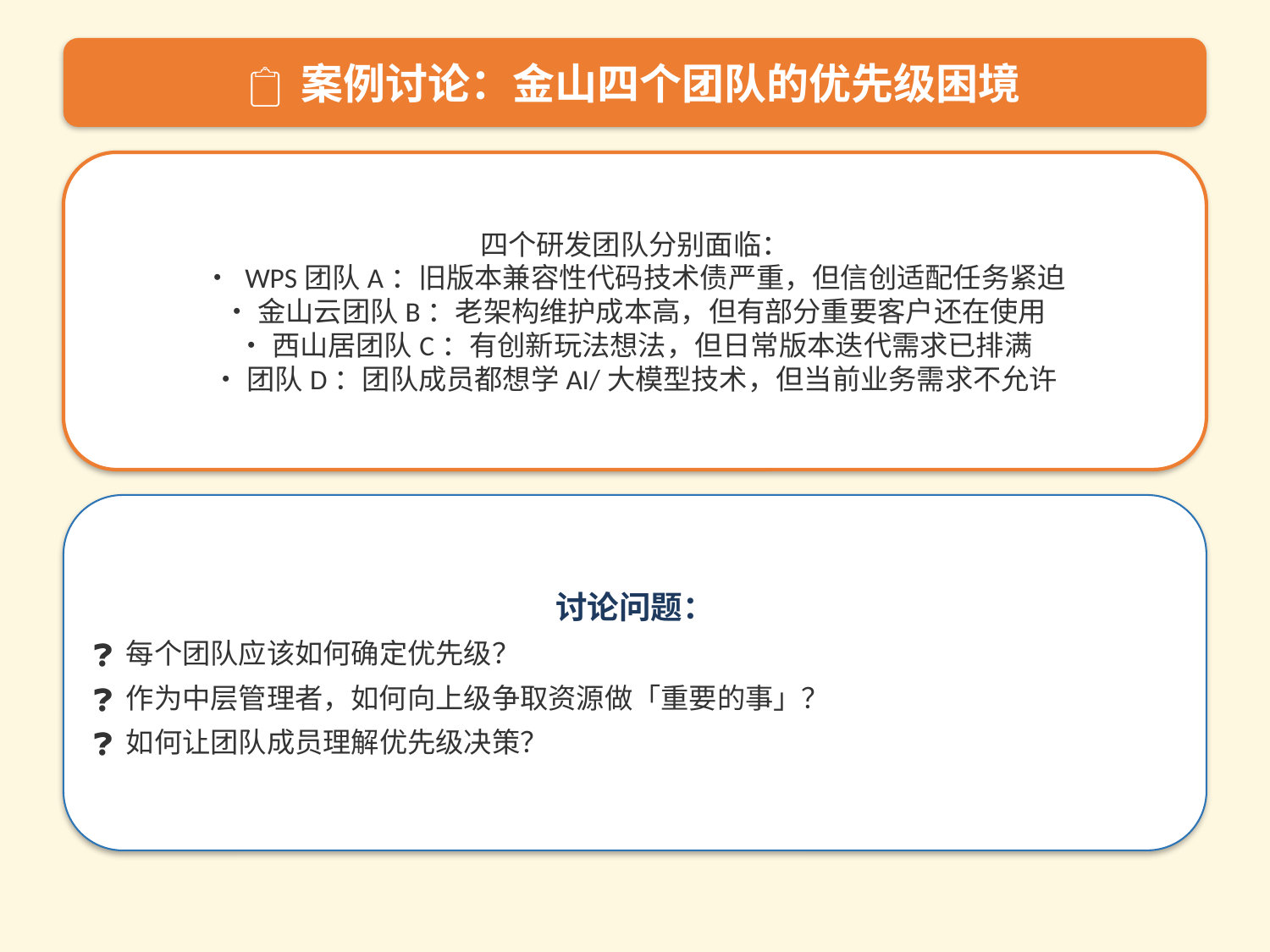

📋 案例讨论：金山四个团队的优先级困境
四个研发团队分别面临：
• WPS团队A：旧版本兼容性代码技术债严重，但信创适配任务紧迫
• 金山云团队B：老架构维护成本高，但有部分重要客户还在使用
• 西山居团队C：有创新玩法想法，但日常版本迭代需求已排满
• 团队D：团队成员都想学AI/大模型技术，但当前业务需求不允许
讨论问题：
❓ 每个团队应该如何确定优先级？
❓ 作为中层管理者，如何向上级争取资源做「重要的事」？
❓ 如何让团队成员理解优先级决策？